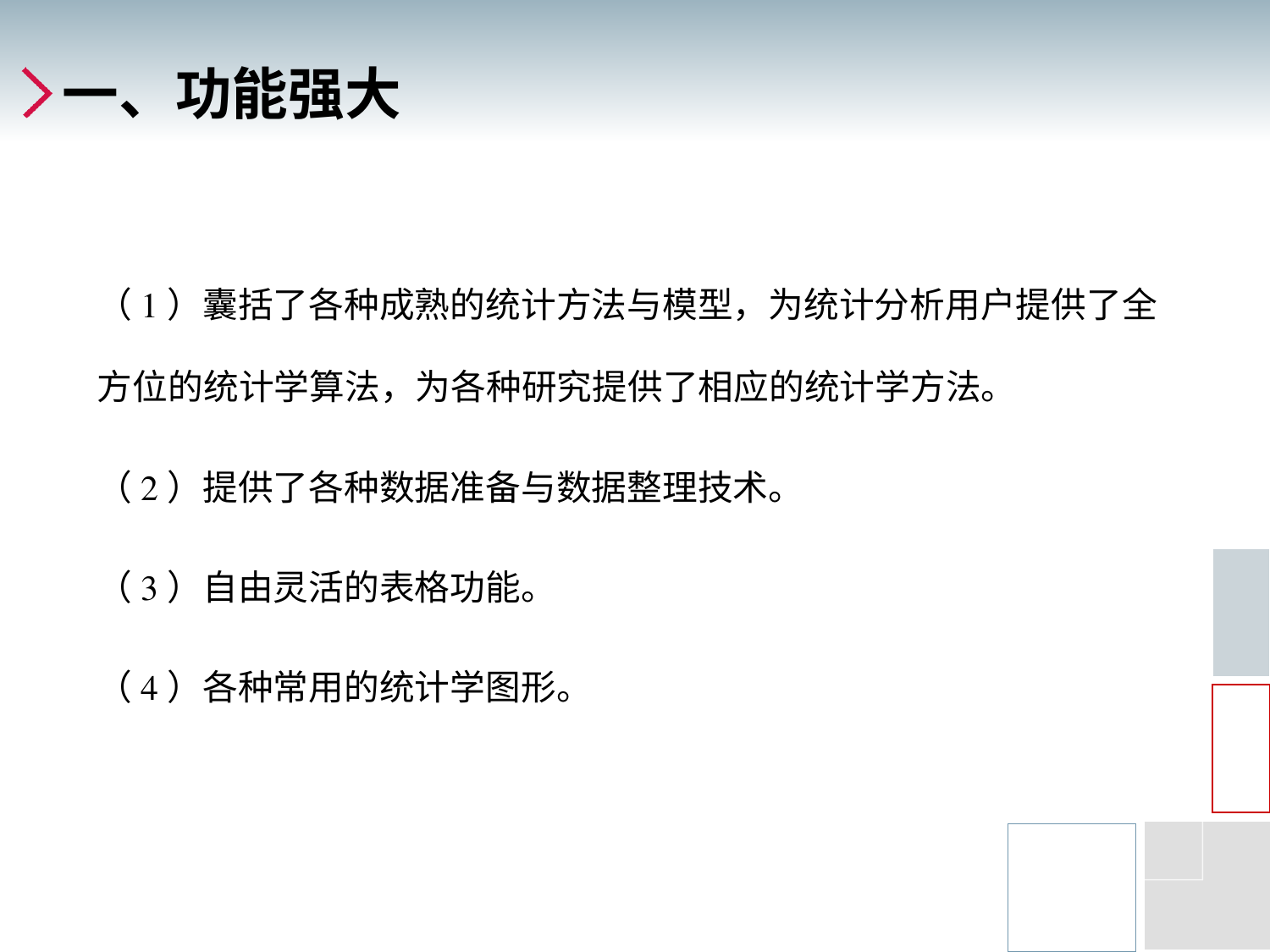

# 一、功能强大
（1）囊括了各种成熟的统计方法与模型，为统计分析用户提供了全方位的统计学算法，为各种研究提供了相应的统计学方法。
（2）提供了各种数据准备与数据整理技术。
（3）自由灵活的表格功能。
（4）各种常用的统计学图形。